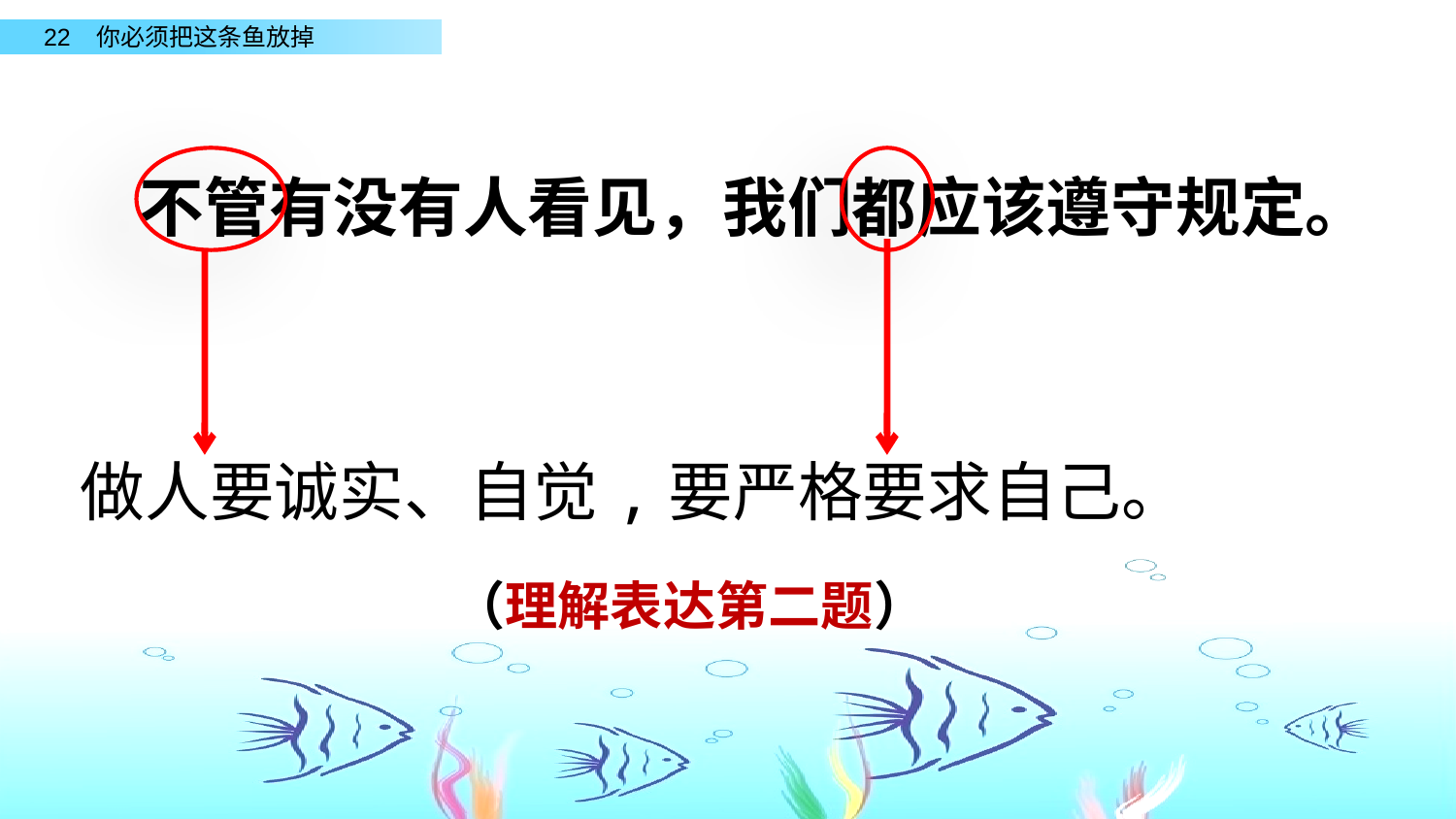

不管有没有人看见，我们都应该遵守规定。

做人要诚实、自觉,要严格要求自己。
（理解表达第二题）